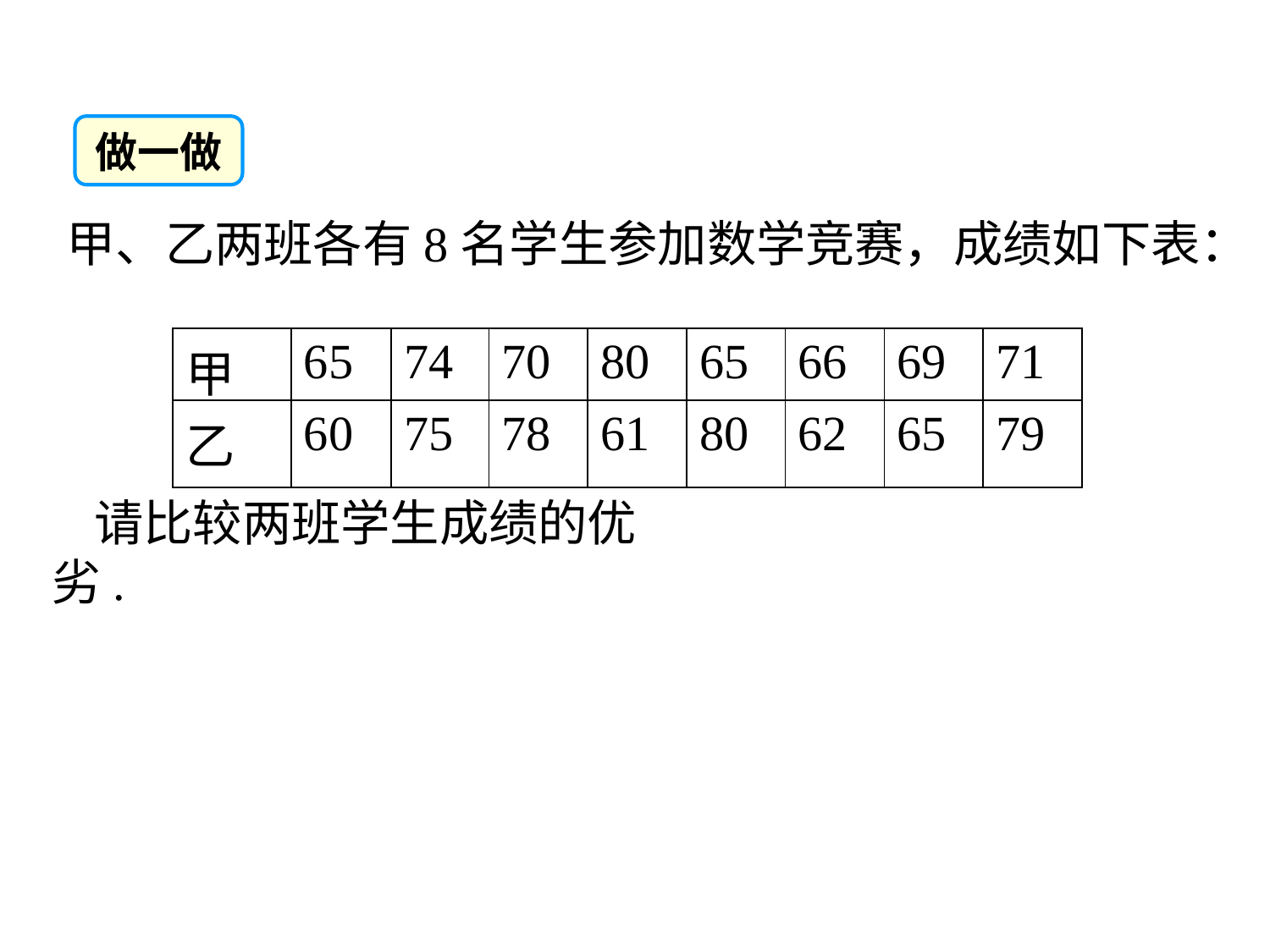

做一做
甲、乙两班各有8名学生参加数学竞赛，成绩如下表：
| 甲 | 65 | 74 | 70 | 80 | 65 | 66 | 69 | 71 |
| --- | --- | --- | --- | --- | --- | --- | --- | --- |
| 乙 | 60 | 75 | 78 | 61 | 80 | 62 | 65 | 79 |
请比较两班学生成绩的优劣.